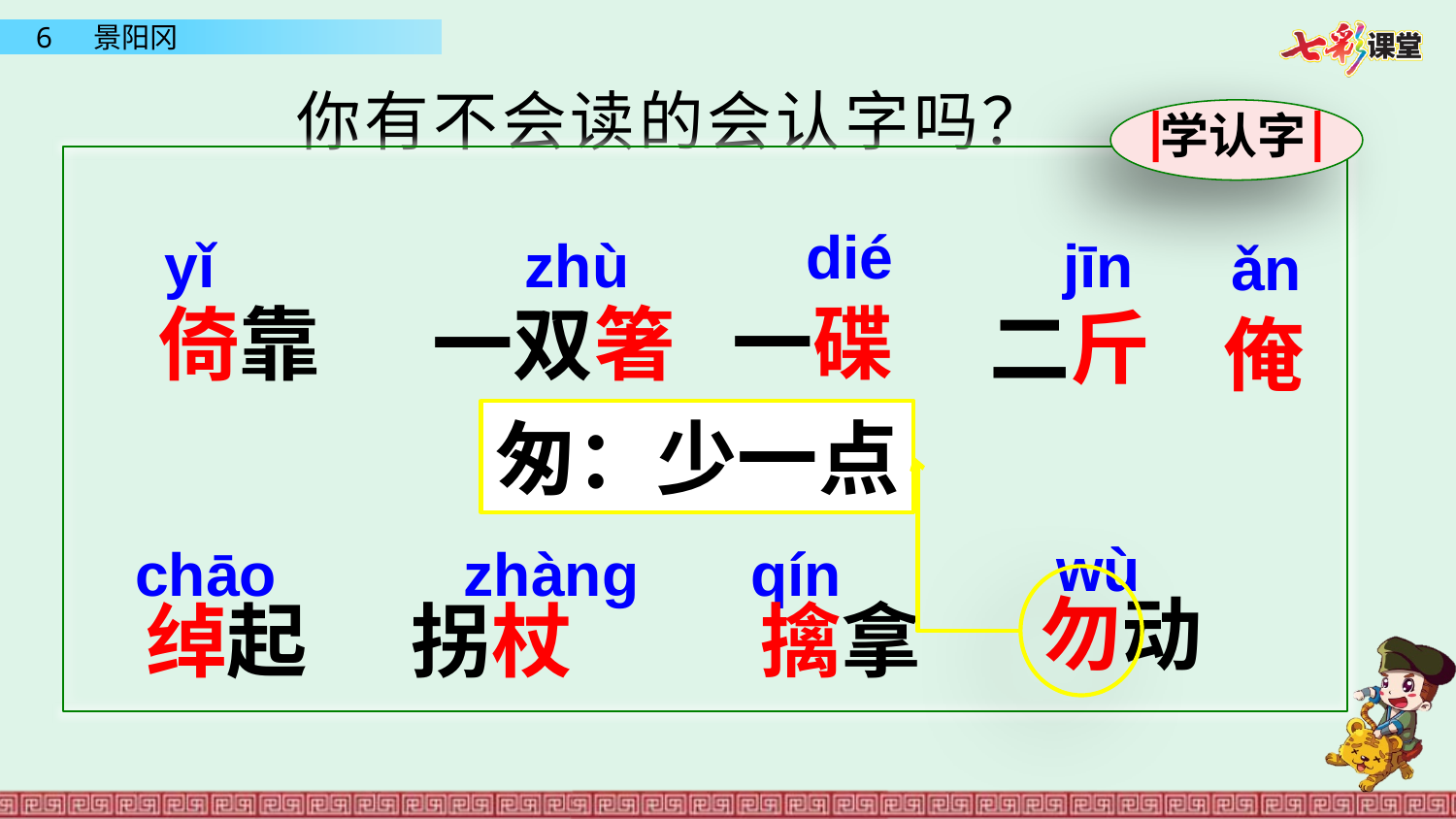

你有不会读的会认字吗？

学认字

dié
zhù
yǐ
jīn
ǎn
一碟
倚靠
一双箸
二斤
俺
匆：少一点

wù
chāo
zhànɡ
qín
勿动
拐杖
擒拿
绰起